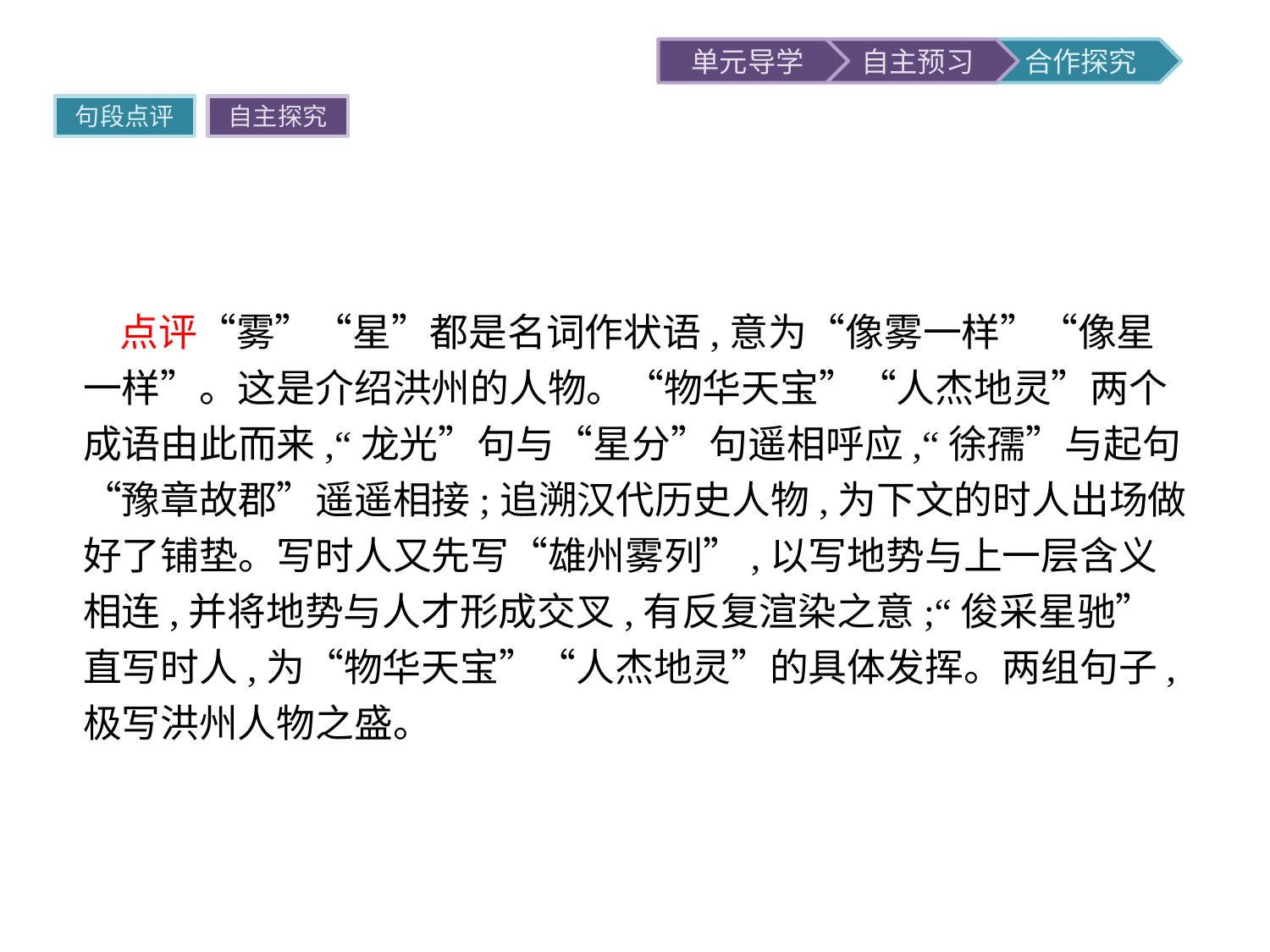

句段点评
自主探究
点评“雾”“星”都是名词作状语,意为“像雾一样”“像星一样”。这是介绍洪州的人物。“物华天宝”“人杰地灵”两个成语由此而来,“龙光”句与“星分”句遥相呼应,“徐孺”与起句“豫章故郡”遥遥相接;追溯汉代历史人物,为下文的时人出场做好了铺垫。写时人又先写“雄州雾列”,以写地势与上一层含义相连,并将地势与人才形成交叉,有反复渲染之意;“俊采星驰”直写时人,为“物华天宝”“人杰地灵”的具体发挥。两组句子,极写洪州人物之盛。